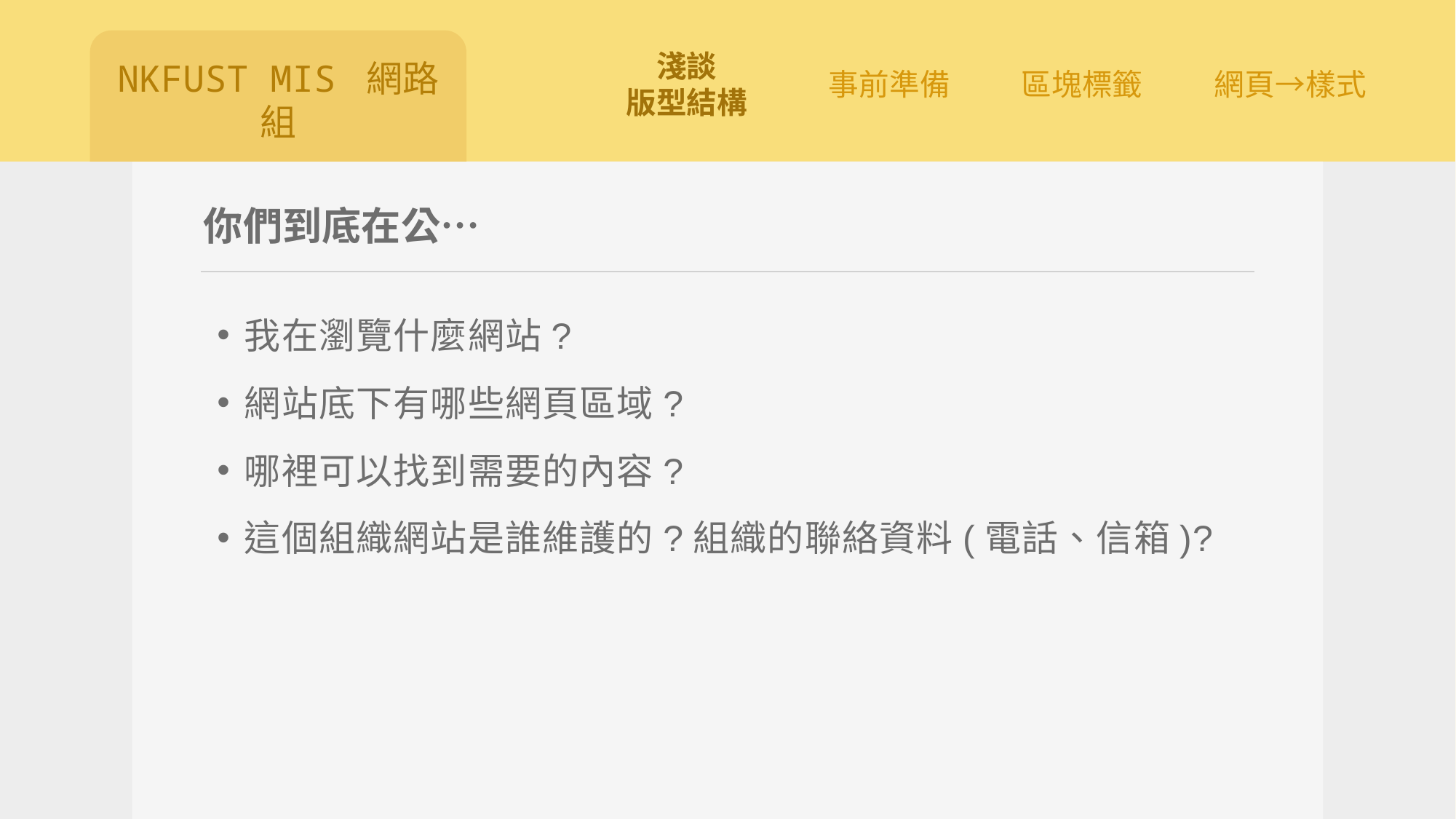

# 你們到底在公…
我在瀏覽什麼網站?
網站底下有哪些網頁區域?
哪裡可以找到需要的內容?
這個組織網站是誰維護的?組織的聯絡資料(電話、信箱)?